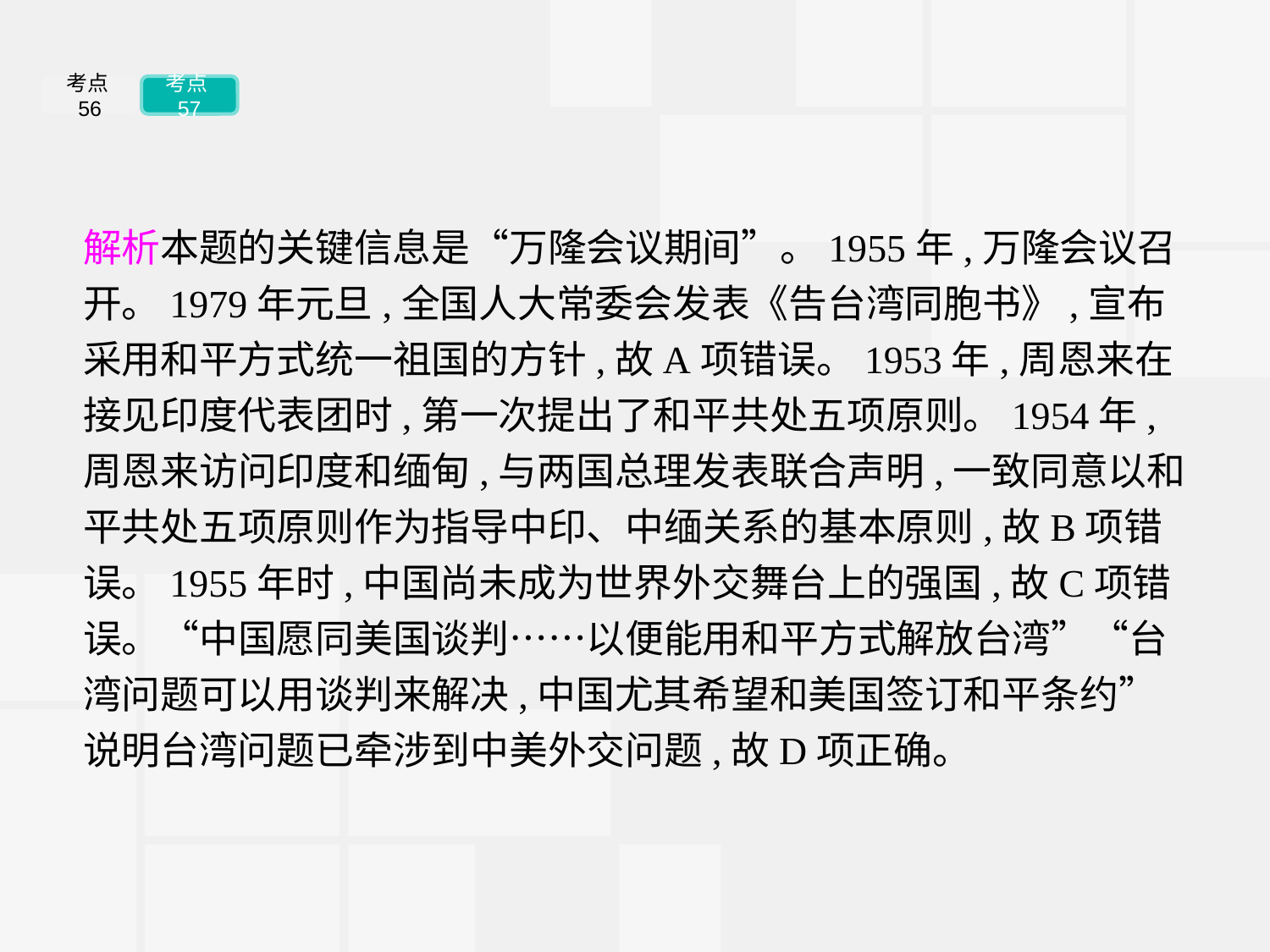

考点56
考点57
解析本题的关键信息是“万隆会议期间”。1955年,万隆会议召开。1979年元旦,全国人大常委会发表《告台湾同胞书》,宣布采用和平方式统一祖国的方针,故A项错误。1953年,周恩来在接见印度代表团时,第一次提出了和平共处五项原则。1954年,周恩来访问印度和缅甸,与两国总理发表联合声明,一致同意以和平共处五项原则作为指导中印、中缅关系的基本原则,故B项错误。1955年时,中国尚未成为世界外交舞台上的强国,故C项错误。“中国愿同美国谈判……以便能用和平方式解放台湾”“台湾问题可以用谈判来解决,中国尤其希望和美国签订和平条约”说明台湾问题已牵涉到中美外交问题,故D项正确。